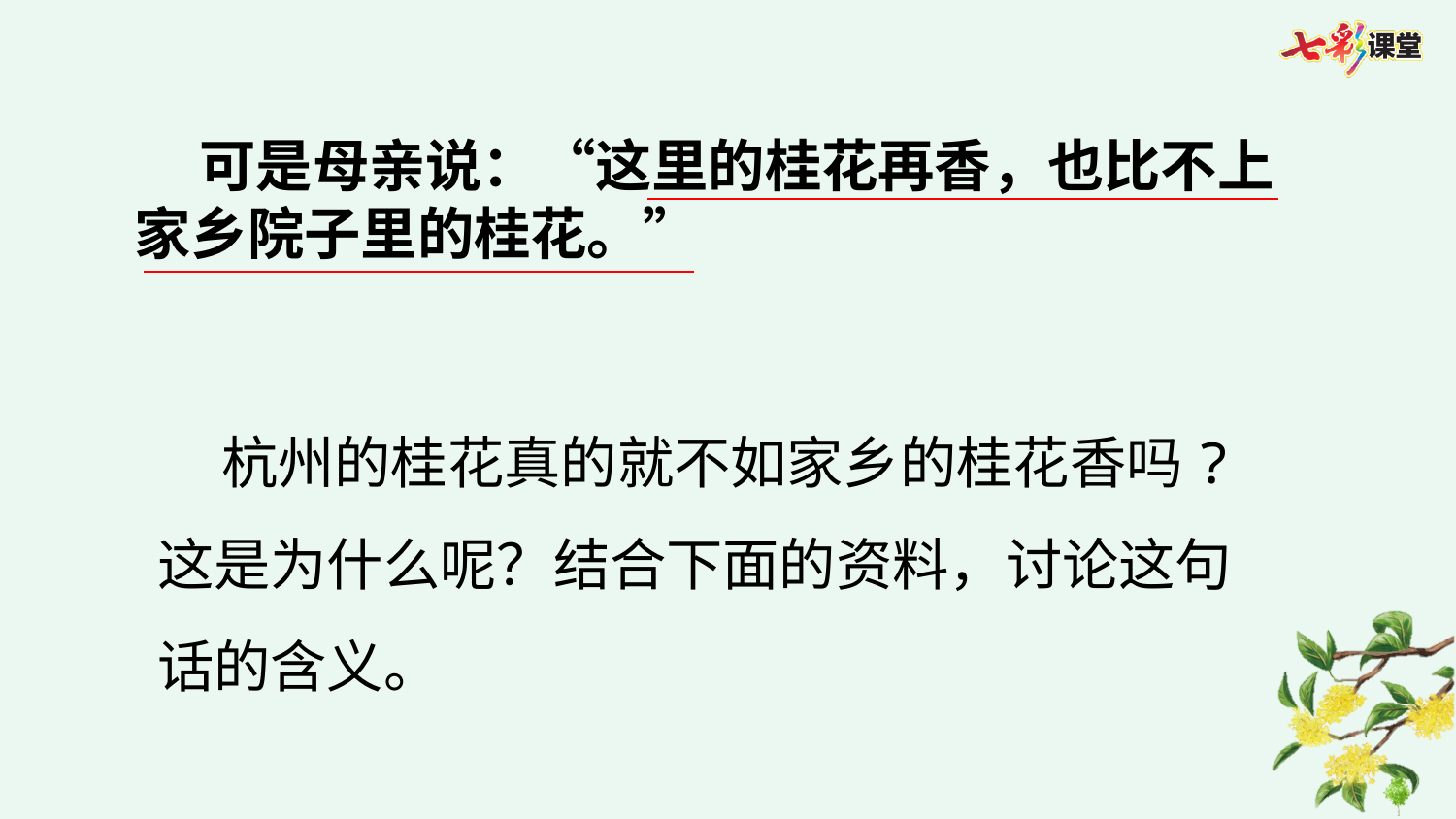

可是母亲说：“这里的桂花再香，也比不上家乡院子里的桂花。”
    杭州的桂花真的就不如家乡的桂花香吗?这是为什么呢？结合下面的资料，讨论这句话的含义。